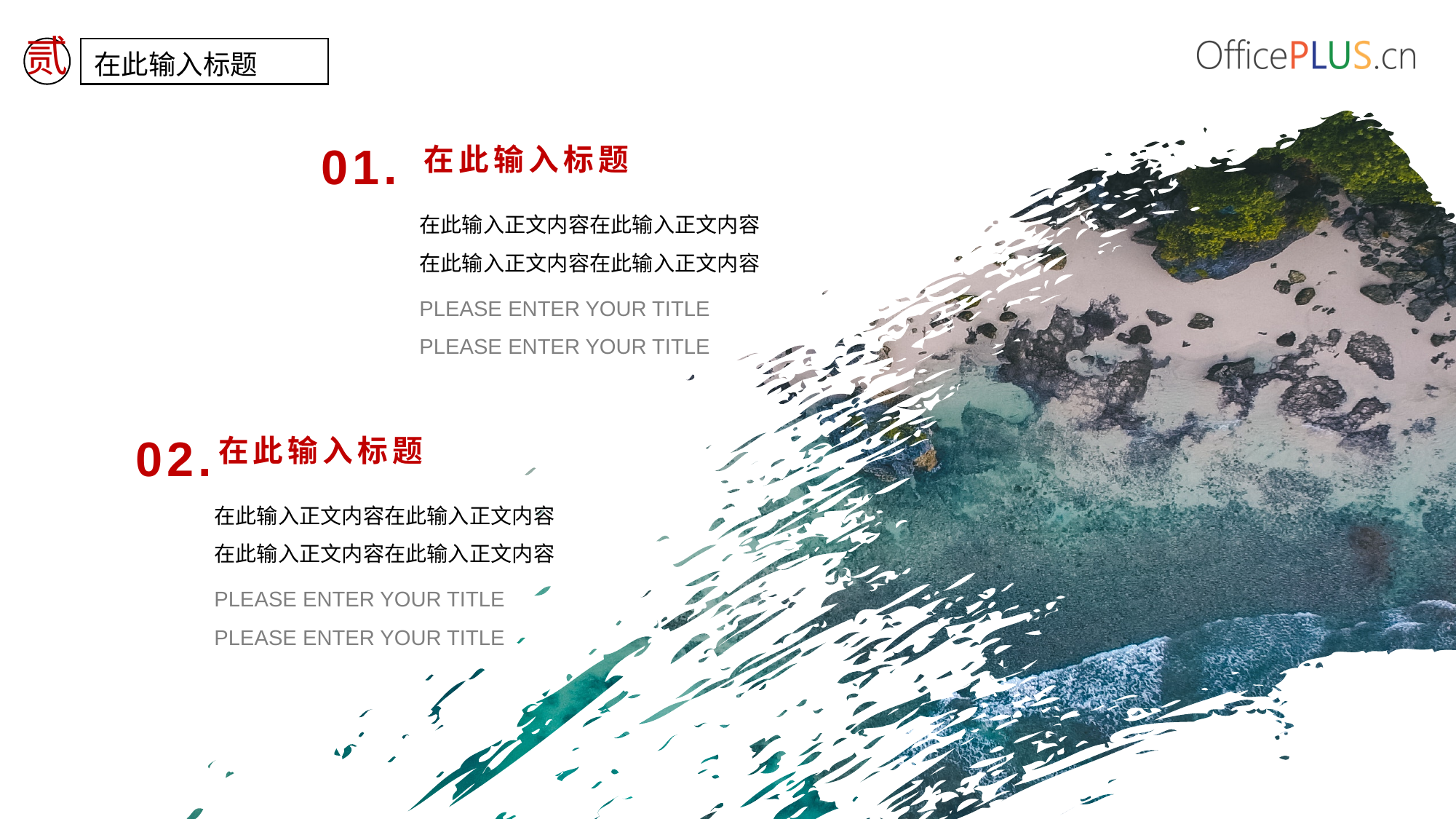

贰

在此输入标题
01.
在此输入标题
在此输入正文内容在此输入正文内容
在此输入正文内容在此输入正文内容
Please enter your title
Please enter your title

02.
在此输入标题
在此输入正文内容在此输入正文内容
在此输入正文内容在此输入正文内容
Please enter your title
Please enter your title